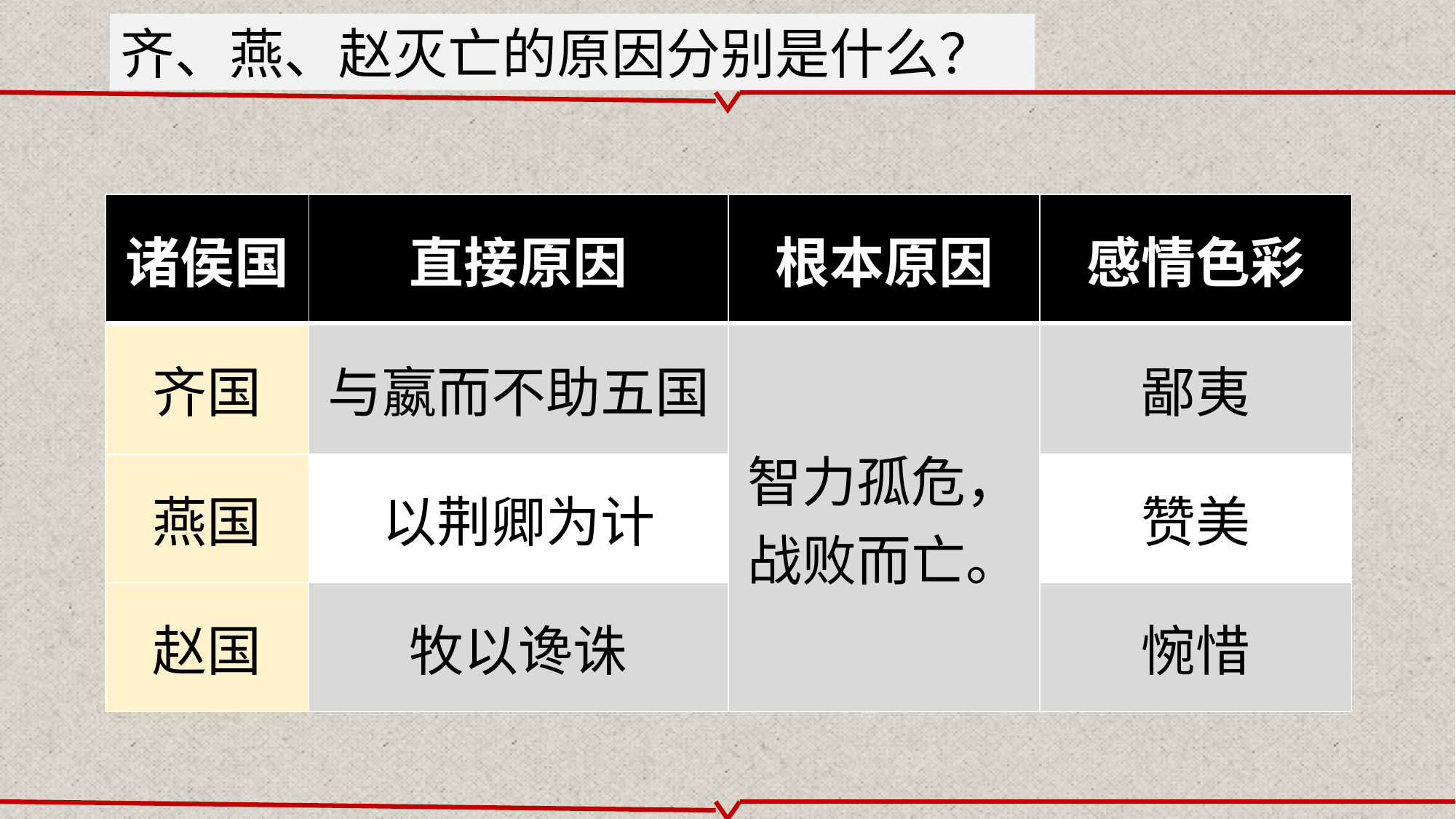

齐、燕、赵灭亡的原因分别是什么？
| 诸侯国 | 直接原因 | 根本原因 | 感情色彩 |
| --- | --- | --- | --- |
| 齐国 | 与嬴而不助五国 | 智力孤危，战败而亡。 | 鄙夷 |
| 燕国 | 以荆卿为计 |  | 赞美 |
| 赵国 | 牧以谗诛 |  | 惋惜 |